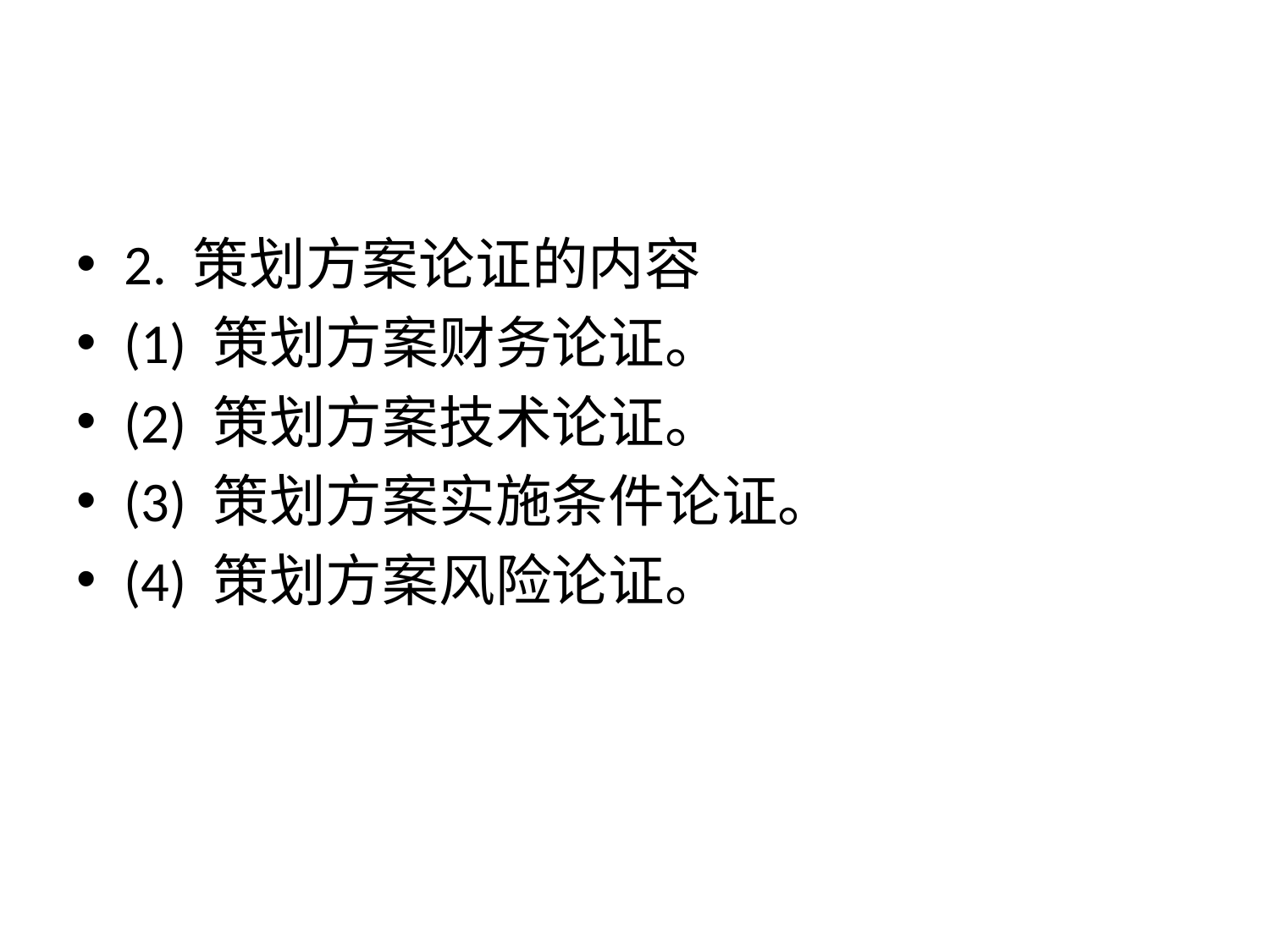

#
2. 策划方案论证的内容
(1) 策划方案财务论证。
(2) 策划方案技术论证。
(3) 策划方案实施条件论证。
(4) 策划方案风险论证。